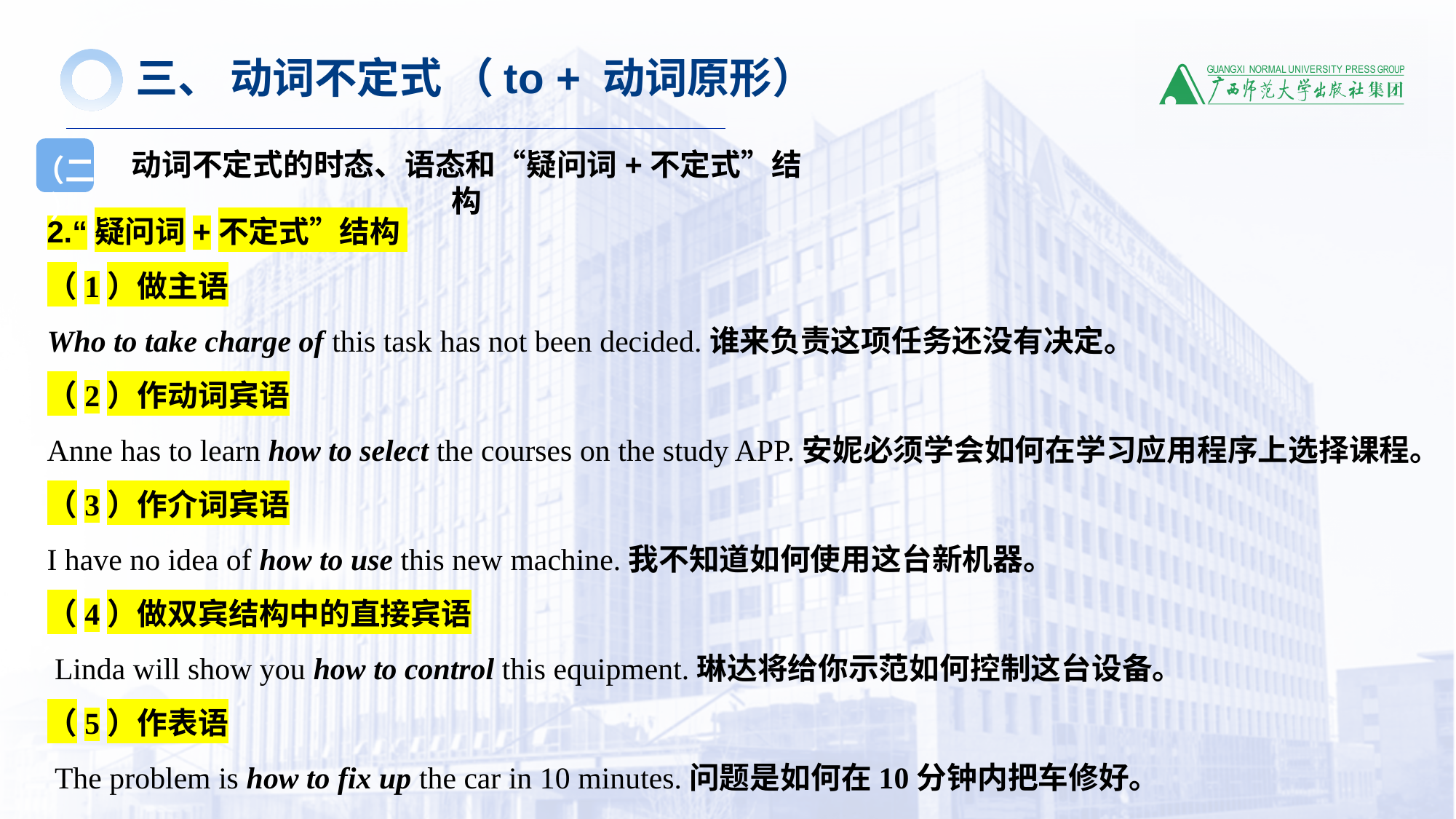

三、 动词不定式 （to + 动词原形）

动词不定式的时态、语态和“疑问词+不定式”结构
（二）
2.“疑问词+不定式”结构
（1）做主语
Who to take charge of this task has not been decided.谁来负责这项任务还没有决定。
（2）作动词宾语
Anne has to learn how to select the courses on the study APP.安妮必须学会如何在学习应用程序上选择课程。
（3）作介词宾语
I have no idea of how to use this new machine.我不知道如何使用这台新机器。
（4）做双宾结构中的直接宾语
 Linda will show you how to control this equipment.琳达将给你示范如何控制这台设备。
（5）作表语
 The problem is how to fix up the car in 10 minutes.问题是如何在10分钟内把车修好。